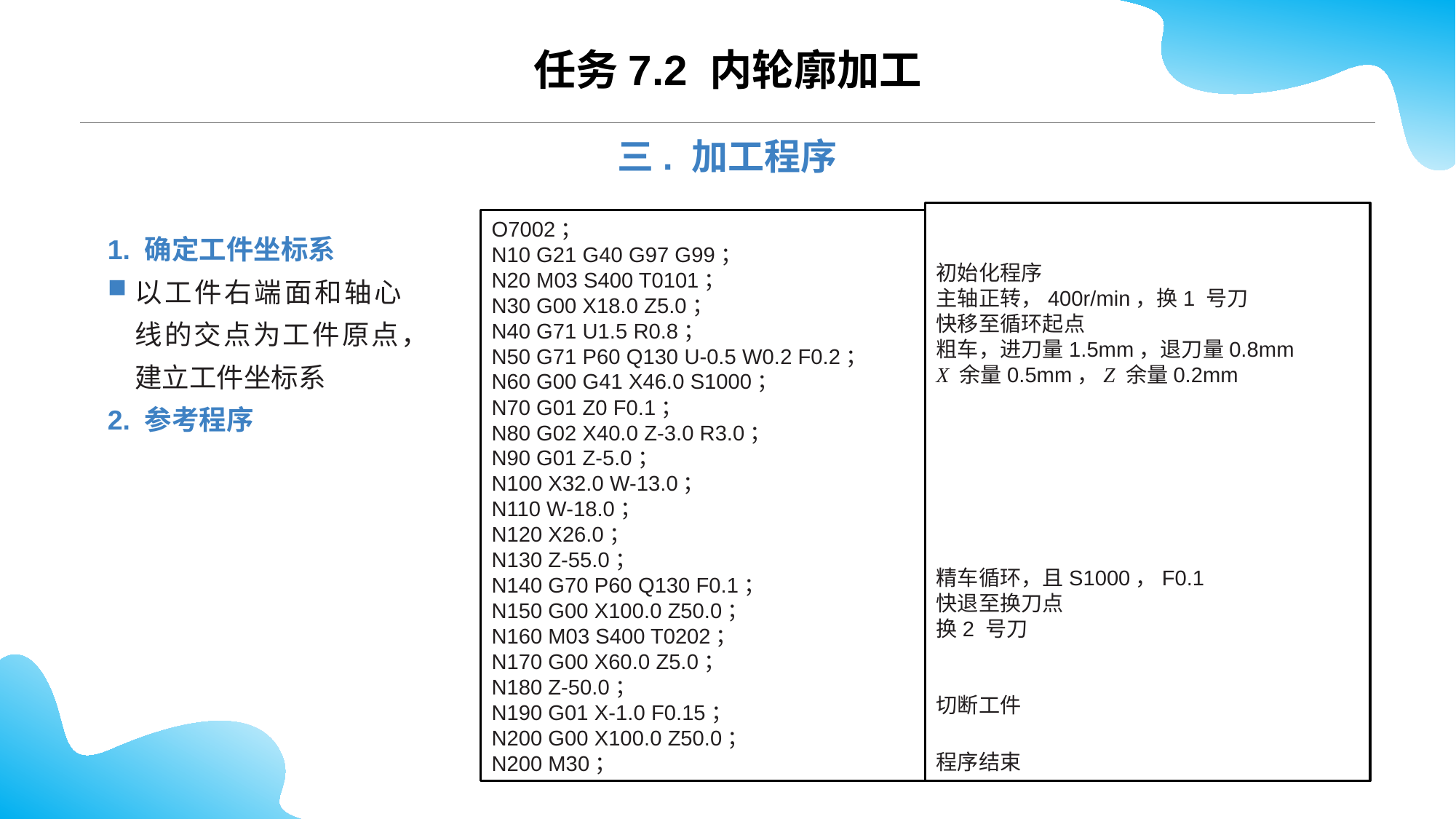

CONTENTS
任务7.2 内轮廓加工
三. 加工程序

初始化程序
主轴正转，400r/min，换1 号刀
快移至循环起点
粗车，进刀量1.5mm，退刀量0.8mm
X 余量0.5mm，Z 余量0.2mm

精车循环，且S1000，F0.1
快退至换刀点
换2 号刀

切断工件

程序结束
O7002；
N10 G21 G40 G97 G99；
N20 M03 S400 T0101；
N30 G00 X18.0 Z5.0；
N40 G71 U1.5 R0.8；
N50 G71 P60 Q130 U-0.5 W0.2 F0.2；
N60 G00 G41 X46.0 S1000；
N70 G01 Z0 F0.1；
N80 G02 X40.0 Z-3.0 R3.0；
N90 G01 Z-5.0；
N100 X32.0 W-13.0；
N110 W-18.0；
N120 X26.0；
N130 Z-55.0；
N140 G70 P60 Q130 F0.1；
N150 G00 X100.0 Z50.0；
N160 M03 S400 T0202；
N170 G00 X60.0 Z5.0；
N180 Z-50.0；
N190 G01 X-1.0 F0.15；
N200 G00 X100.0 Z50.0；
N200 M30；
1. 确定工件坐标系
以工件右端面和轴心线的交点为工件原点，建立工件坐标系
2. 参考程序